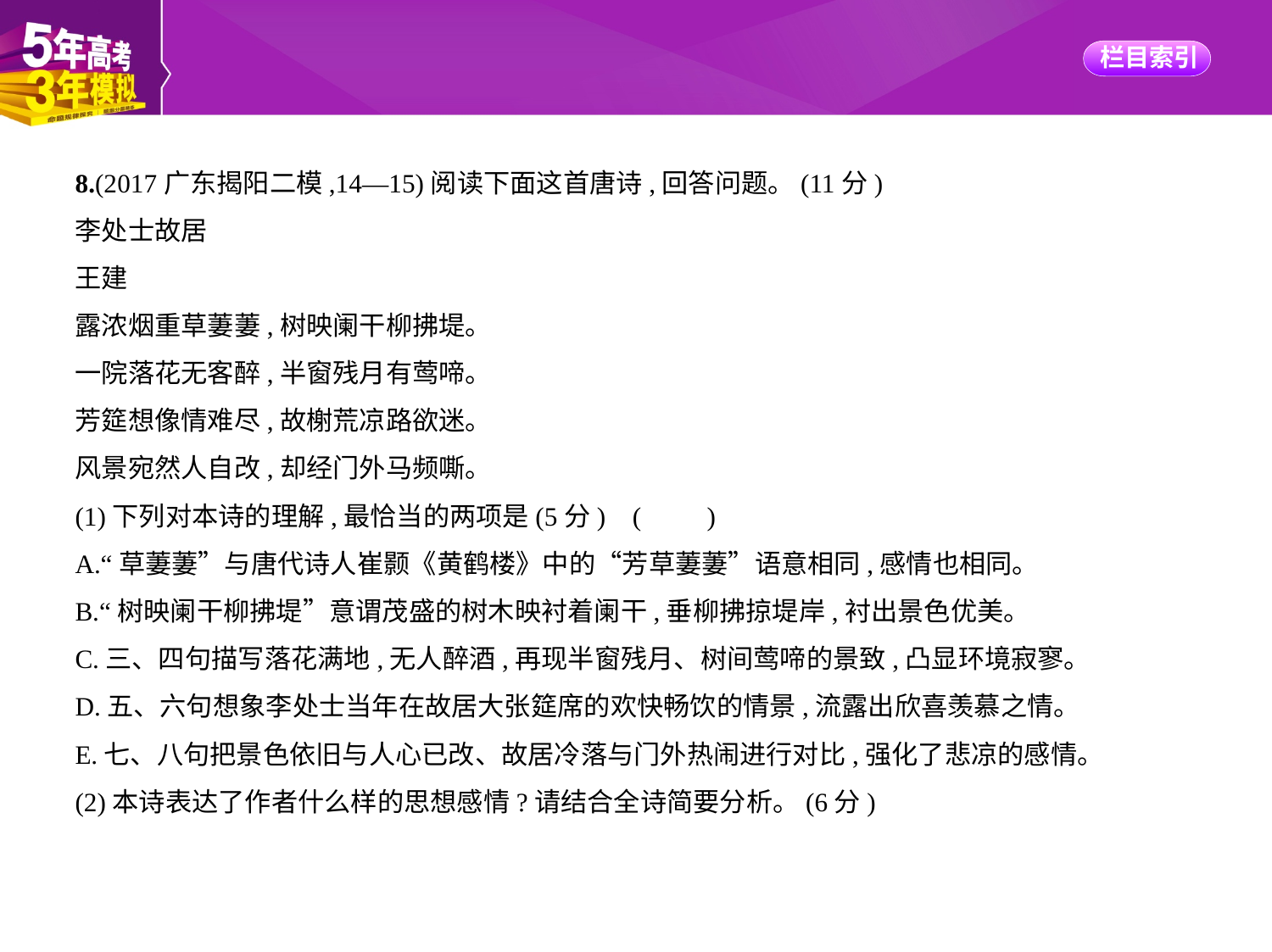

8.(2017广东揭阳二模,14—15)阅读下面这首唐诗,回答问题。(11分)
李处士故居
王建
露浓烟重草萋萋,树映阑干柳拂堤。
一院落花无客醉,半窗残月有莺啼。
芳筵想像情难尽,故榭荒凉路欲迷。
风景宛然人自改,却经门外马频嘶。
(1)下列对本诗的理解,最恰当的两项是(5分) (　　)
A.“草萋萋”与唐代诗人崔颢《黄鹤楼》中的“芳草萋萋”语意相同,感情也相同。
B.“树映阑干柳拂堤”意谓茂盛的树木映衬着阑干,垂柳拂掠堤岸,衬出景色优美。
C.三、四句描写落花满地,无人醉酒,再现半窗残月、树间莺啼的景致,凸显环境寂寥。
D.五、六句想象李处士当年在故居大张筵席的欢快畅饮的情景,流露出欣喜羡慕之情。
E.七、八句把景色依旧与人心已改、故居冷落与门外热闹进行对比,强化了悲凉的感情。
(2)本诗表达了作者什么样的思想感情?请结合全诗简要分析。(6分)